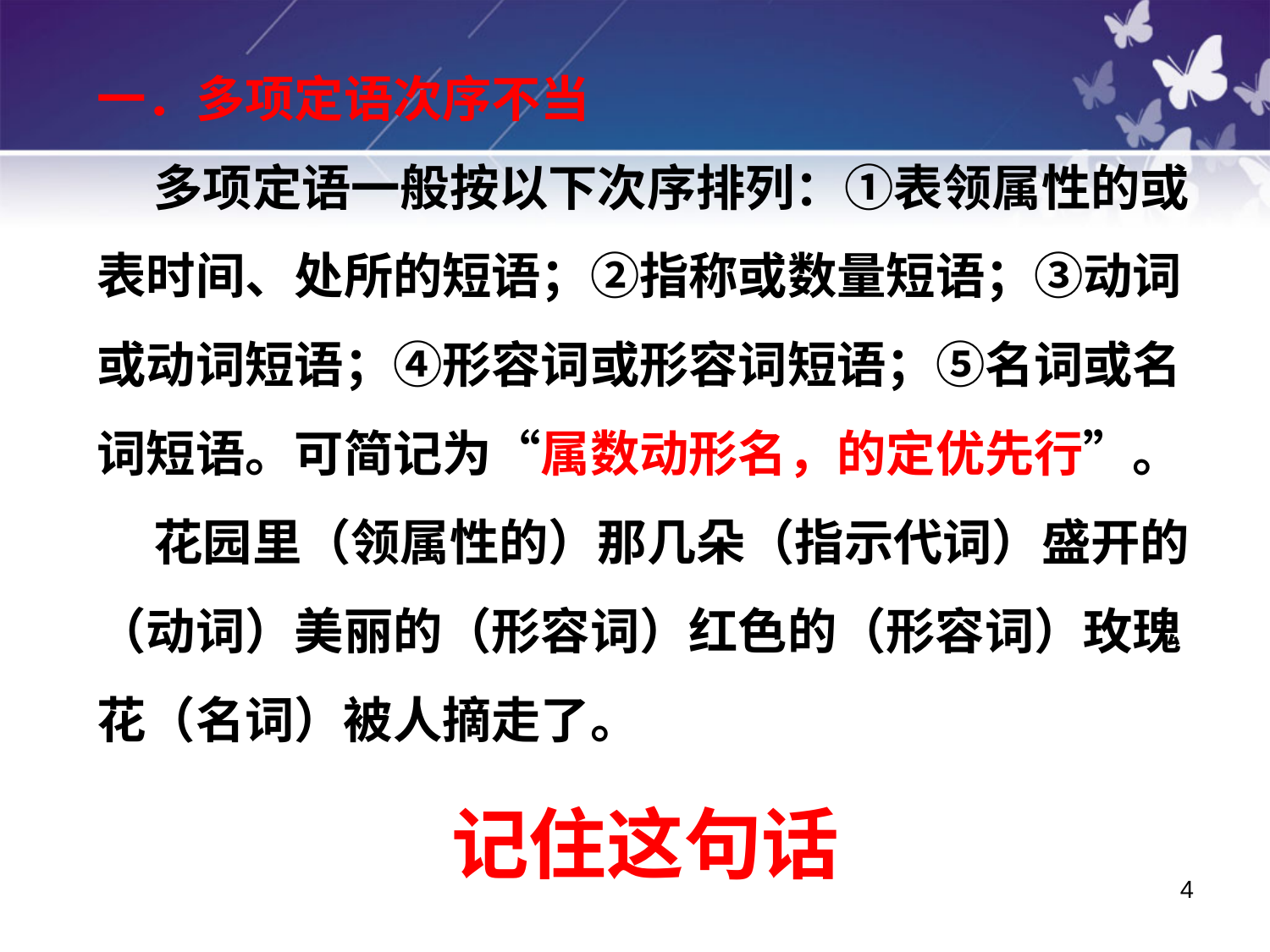

一．多项定语次序不当
    多项定语一般按以下次序排列：①表领属性的或表时间、处所的短语；②指称或数量短语；③动词或动词短语；④形容词或形容词短语；⑤名词或名词短语。可简记为“属数动形名，的定优先行”。
    花园里（领属性的）那几朵（指示代词）盛开的（动词）美丽的（形容词）红色的（形容词）玫瑰花（名词）被人摘走了。
记住这句话

4